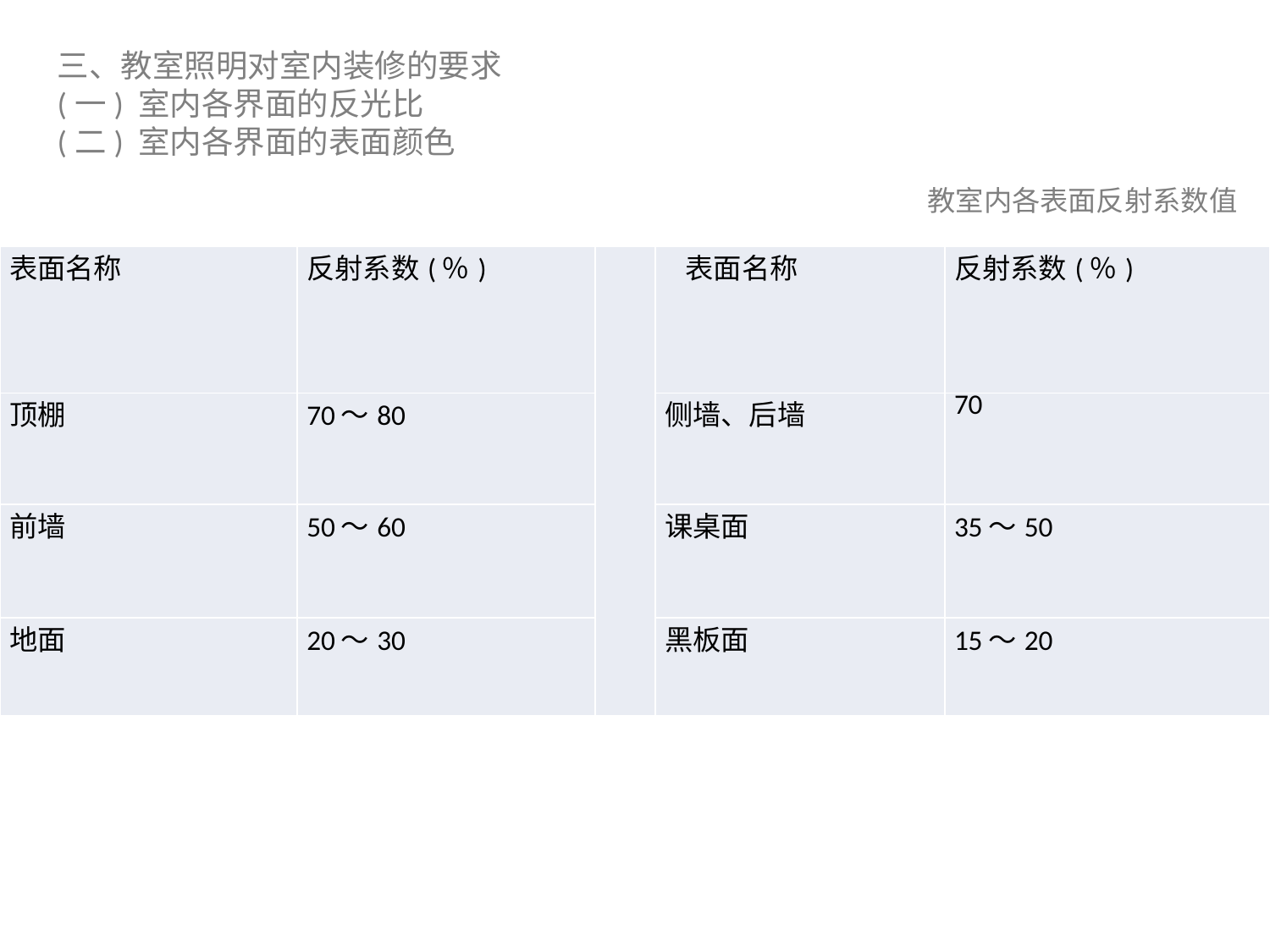

三、教室照明对室内装修的要求
(一) 室内各界面的反光比
(二) 室内各界面的表面颜色

教室内各表面反射系数值
| 表面名称 | 反射系数(％) |  | 表面名称 | 反射系数(％) |
| --- | --- | --- | --- | --- |
| 顶棚 | 70～80 |  | 侧墙、后墙 | 70 |
| 前墙 | 50～60 |  | 课桌面 | 35～50 |
| 地面 | 20～30 |  | 黑板面 | 15～20 |